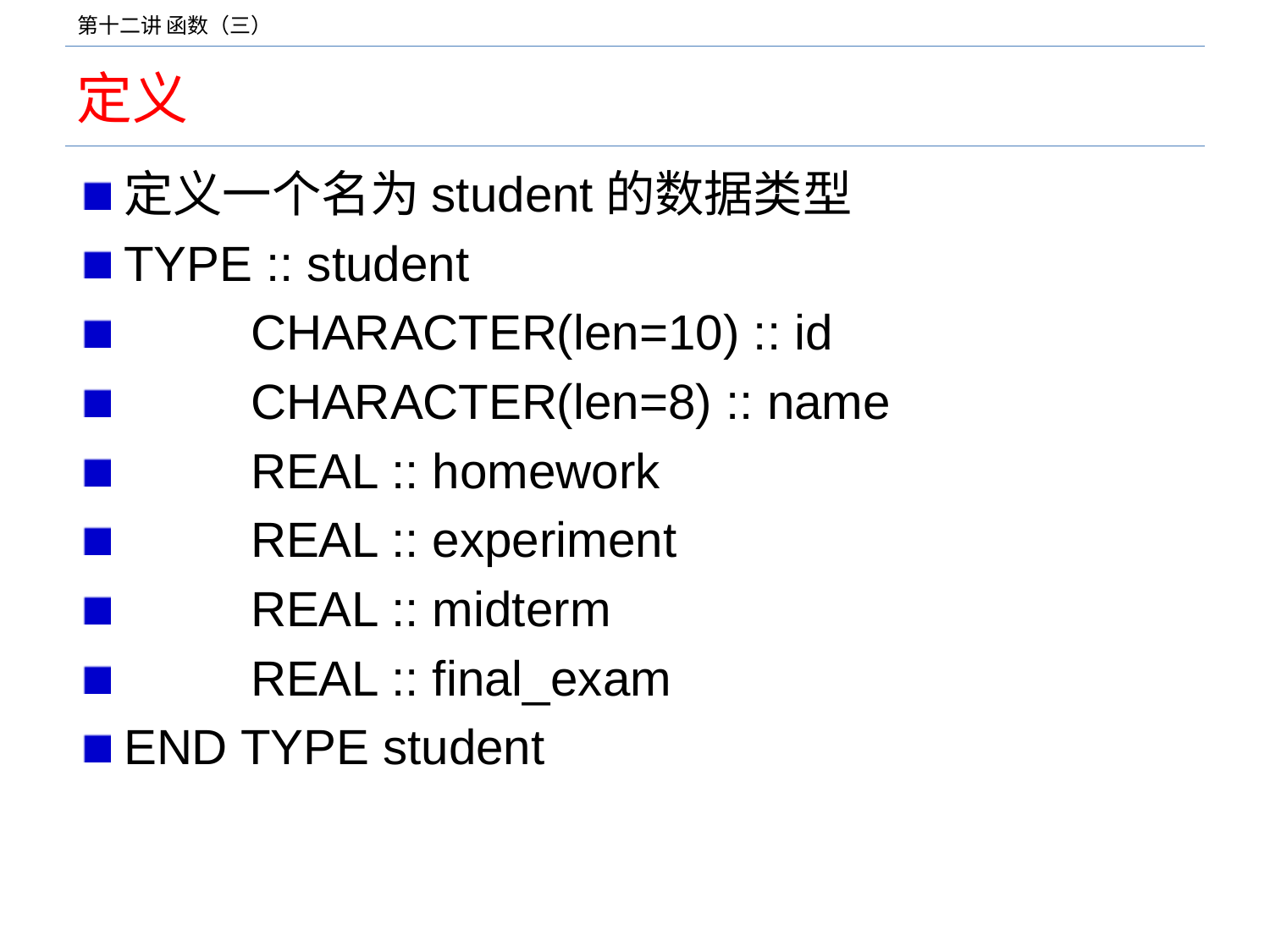

# 定义
定义一个名为student的数据类型
TYPE :: student
	CHARACTER(len=10) :: id
	CHARACTER(len=8) :: name
	REAL :: homework
	REAL :: experiment
	REAL :: midterm
	REAL :: final_exam
END TYPE student